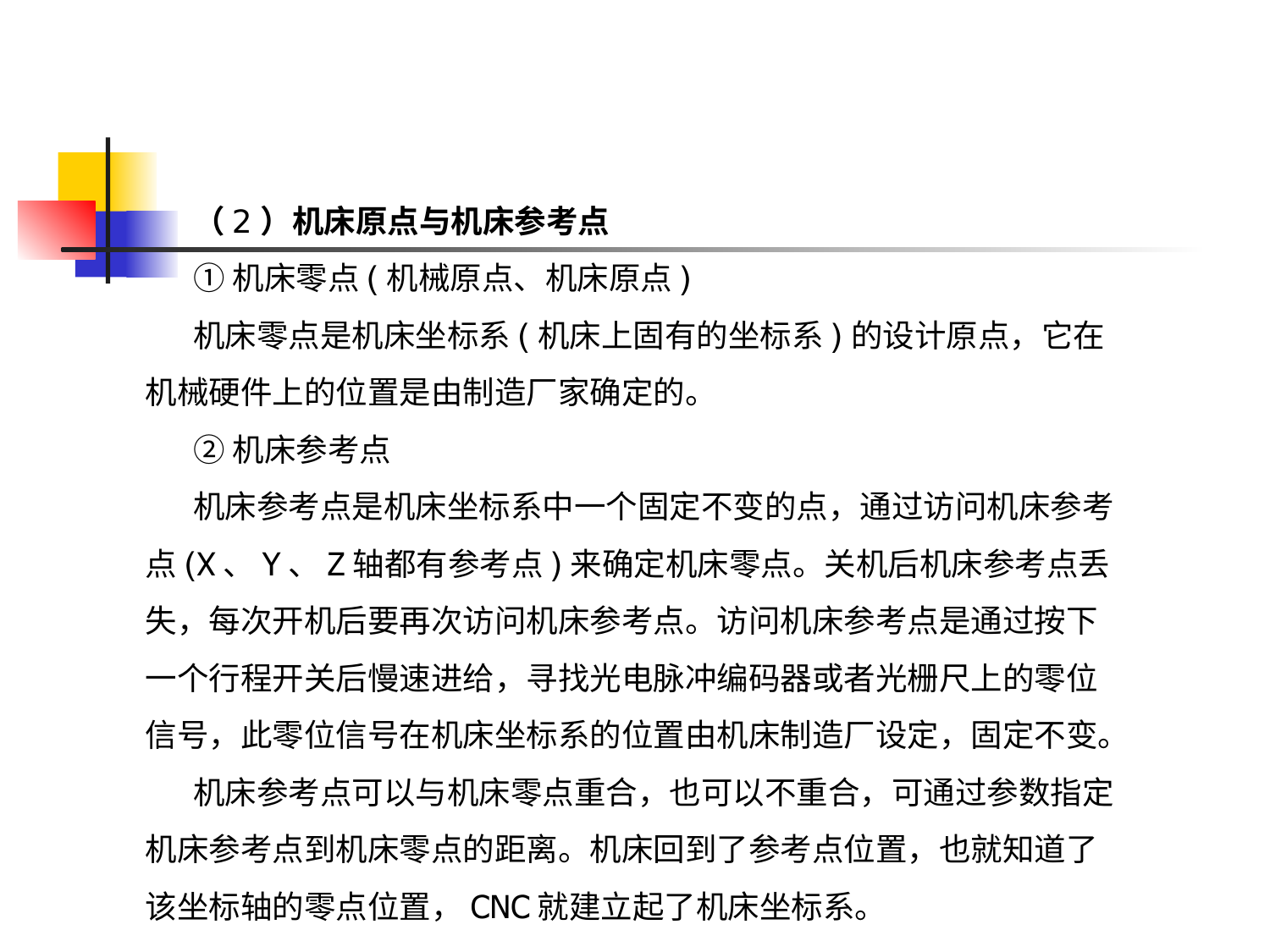

（2）机床原点与机床参考点
①机床零点(机械原点、机床原点)
机床零点是机床坐标系(机床上固有的坐标系)的设计原点，它在机械硬件上的位置是由制造厂家确定的。
②机床参考点
机床参考点是机床坐标系中一个固定不变的点，通过访问机床参考点(X、Y、Z轴都有参考点)来确定机床零点。关机后机床参考点丢失，每次开机后要再次访问机床参考点。访问机床参考点是通过按下一个行程开关后慢速进给，寻找光电脉冲编码器或者光栅尺上的零位信号，此零位信号在机床坐标系的位置由机床制造厂设定，固定不变。
机床参考点可以与机床零点重合，也可以不重合，可通过参数指定机床参考点到机床零点的距离。机床回到了参考点位置，也就知道了该坐标轴的零点位置，CNC就建立起了机床坐标系。